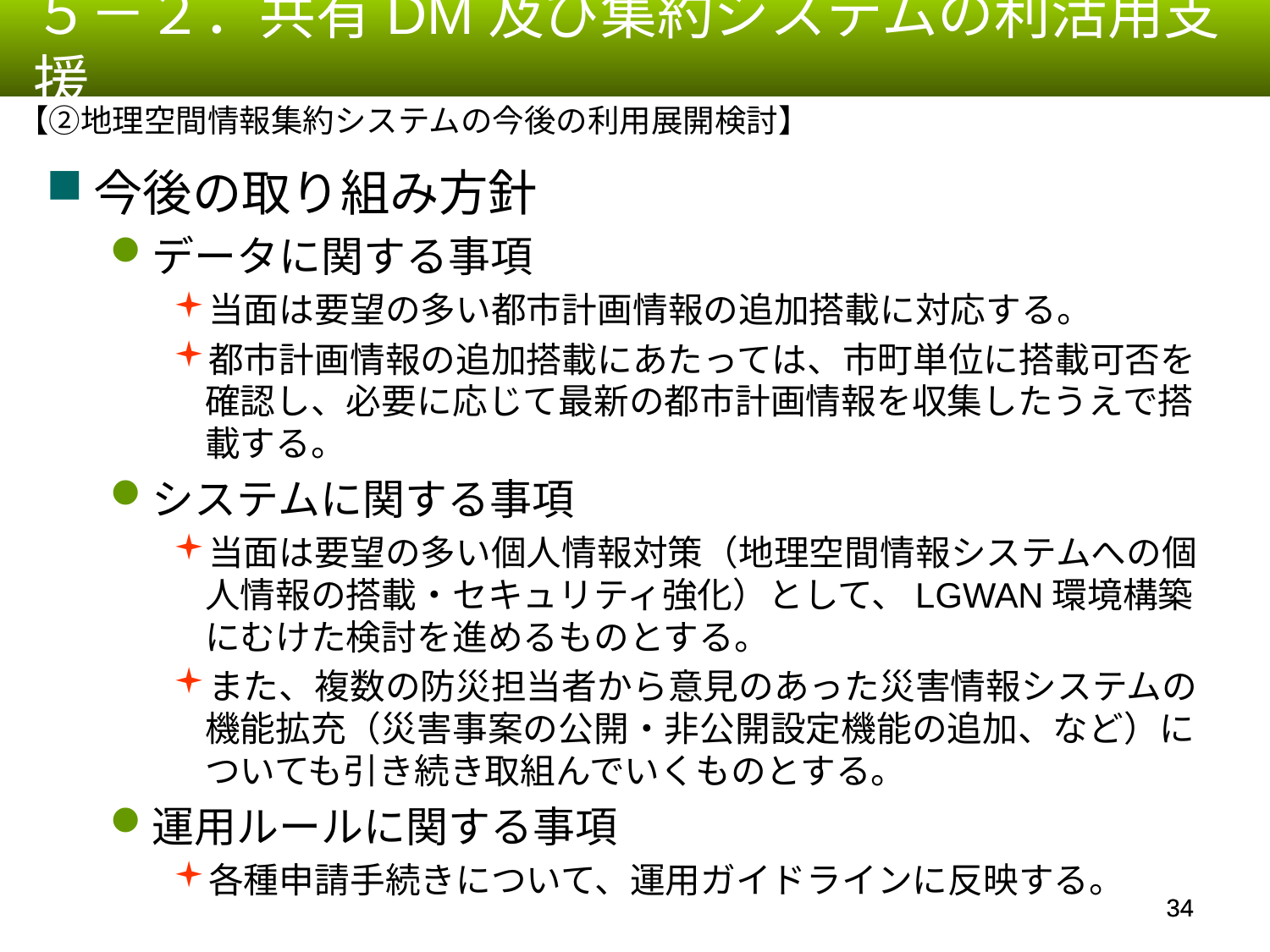

５－２．共有DM及び集約システムの利活用支援
【②地理空間情報集約システムの今後の利用展開検討】
今後の取り組み方針
データに関する事項
当面は要望の多い都市計画情報の追加搭載に対応する。
都市計画情報の追加搭載にあたっては、市町単位に搭載可否を確認し、必要に応じて最新の都市計画情報を収集したうえで搭載する。
システムに関する事項
当面は要望の多い個人情報対策（地理空間情報システムへの個人情報の搭載・セキュリティ強化）として、LGWAN環境構築にむけた検討を進めるものとする。
また、複数の防災担当者から意見のあった災害情報システムの機能拡充（災害事案の公開・非公開設定機能の追加、など）についても引き続き取組んでいくものとする。
運用ルールに関する事項
各種申請手続きについて、運用ガイドラインに反映する。

34
34